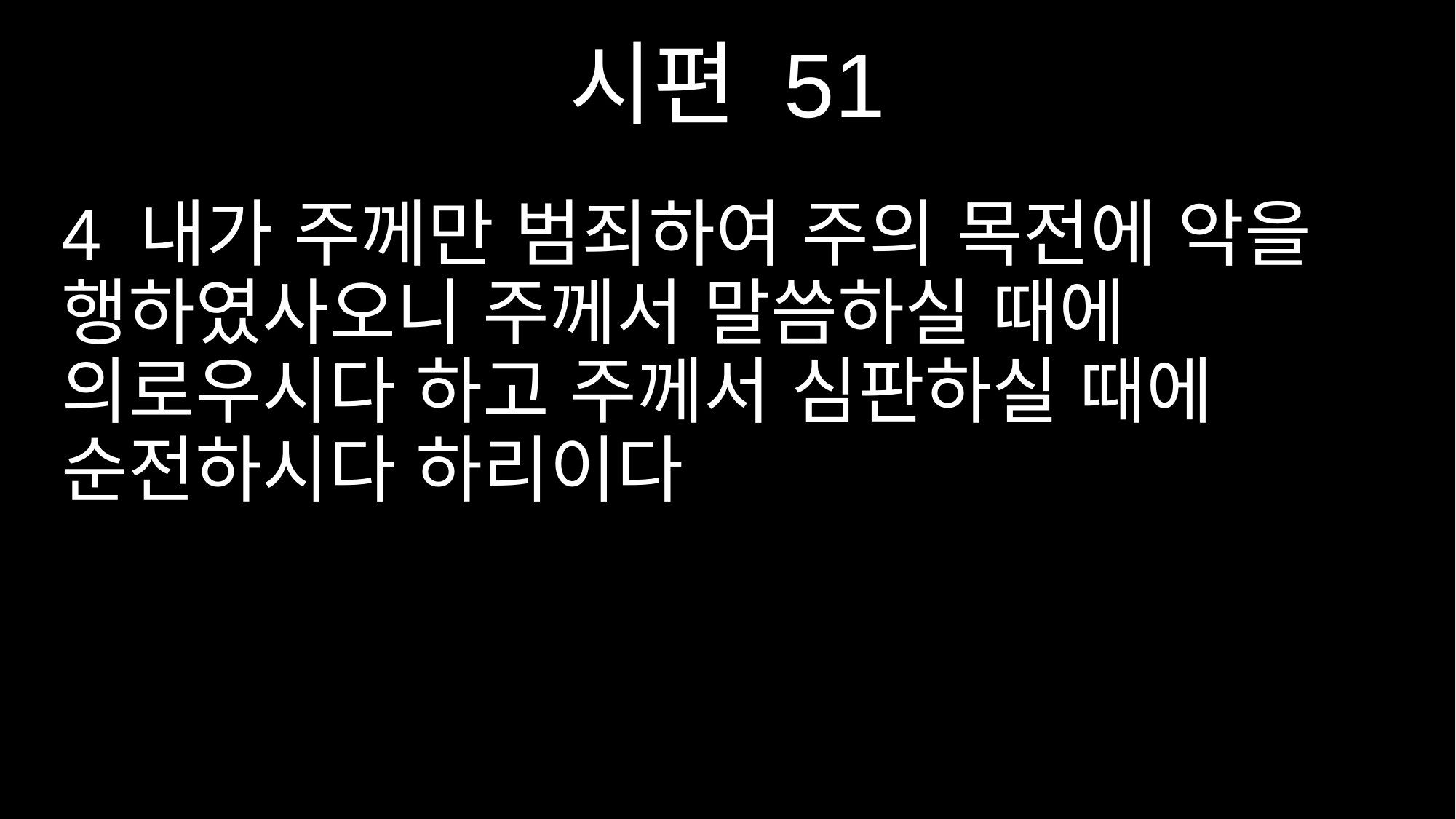

시편 51
4 내가 주께만 범죄하여 주의 목전에 악을 행하였사오니 주께서 말씀하실 때에 의로우시다 하고 주께서 심판하실 때에 순전하시다 하리이다